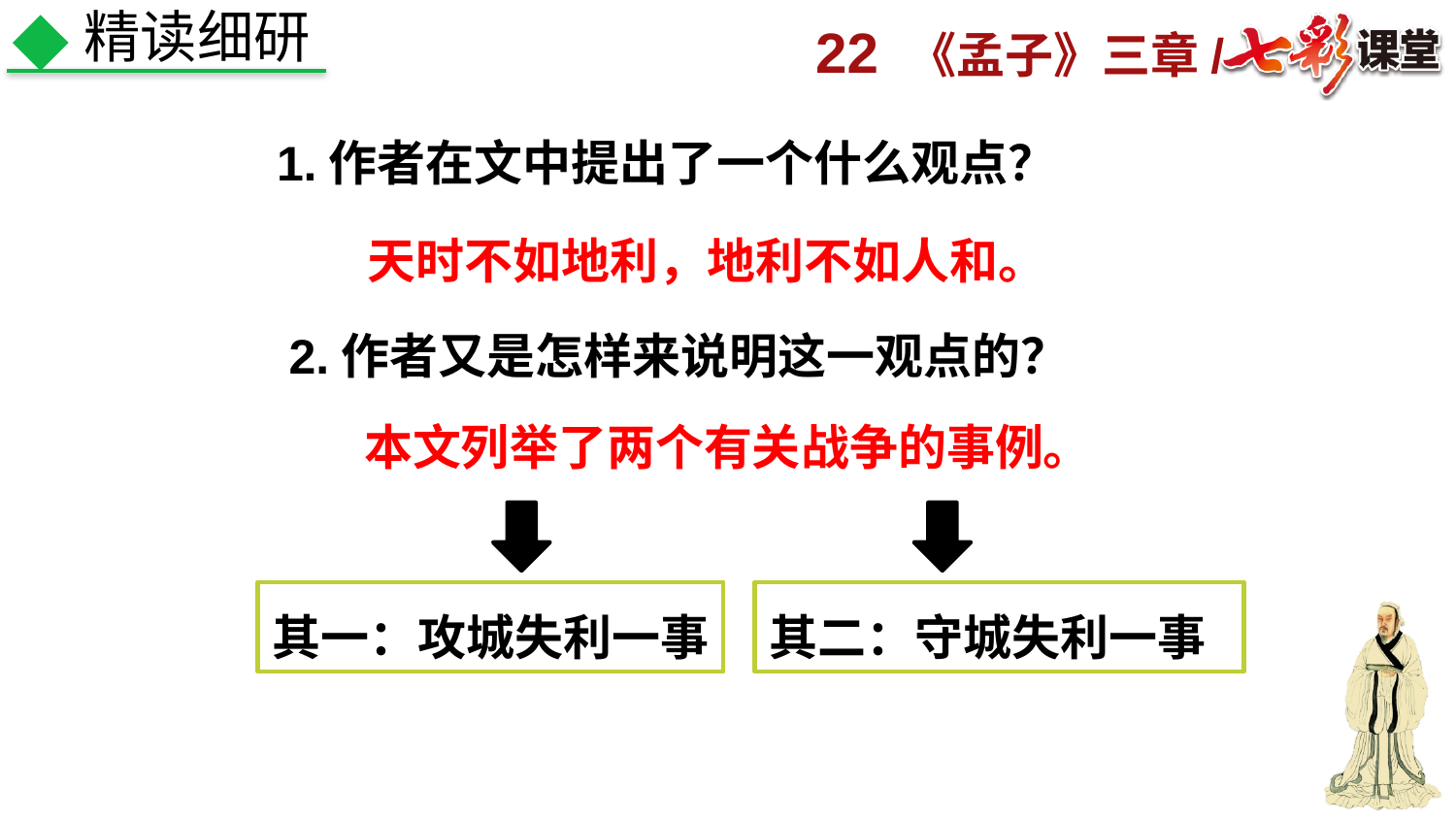

精读细研

1.作者在文中提出了一个什么观点？
天时不如地利，地利不如人和。
2.作者又是怎样来说明这一观点的？
本文列举了两个有关战争的事例。

其一：攻城失利一事
其二：守城失利一事